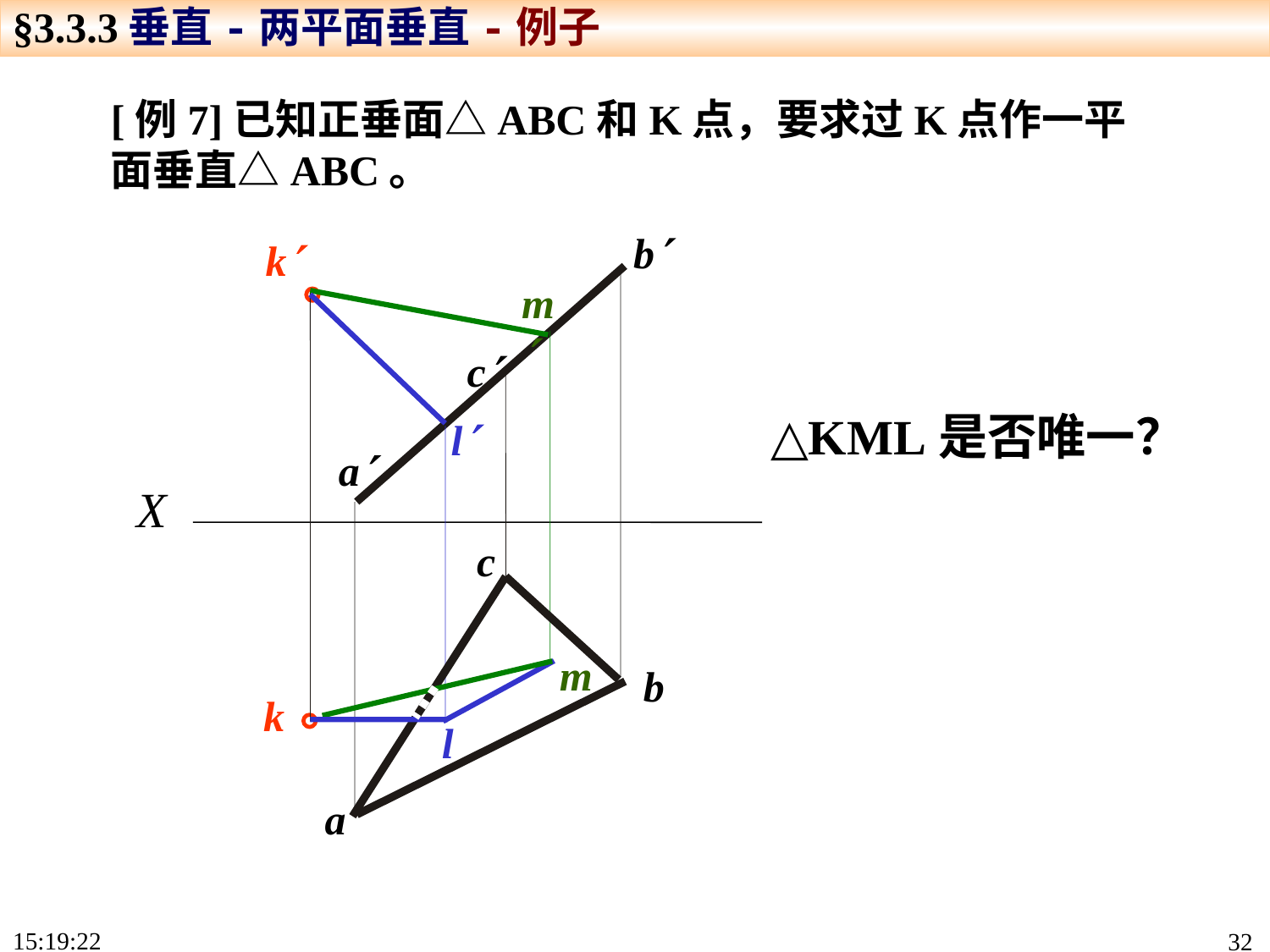

§3.3.3垂直-两平面垂直-例子
[例7]已知正垂面△ABC和K点，要求过K点作一平面垂直△ABC。
b′
k′

m′

l′

c′

△KML是否唯一？

a′
X

c

m

b

k

l

a
15:19:22
32